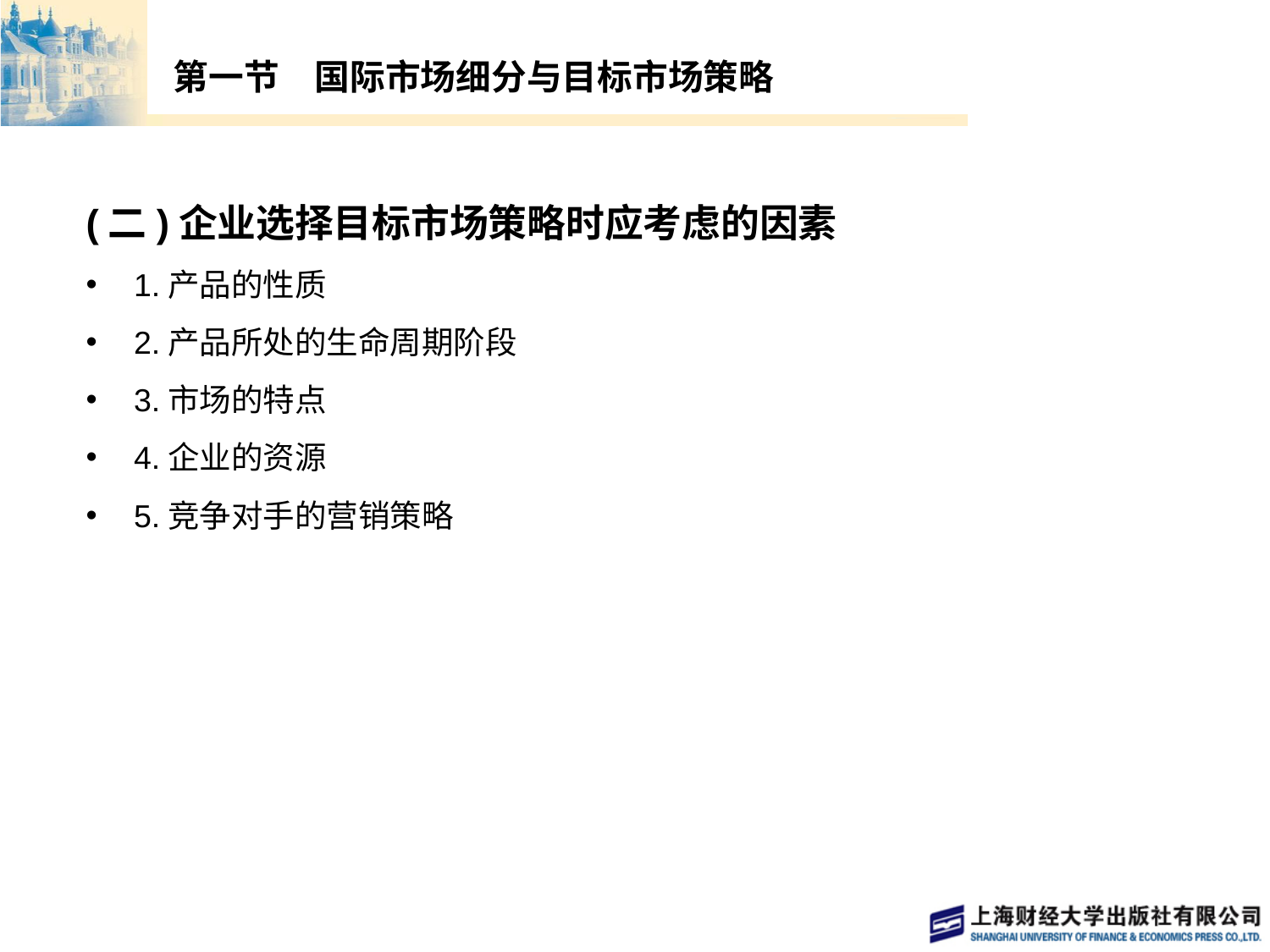

# 第一节　国际市场细分与目标市场策略
(二)企业选择目标市场策略时应考虑的因素
1.产品的性质
2.产品所处的生命周期阶段
3.市场的特点
4.企业的资源
5.竞争对手的营销策略